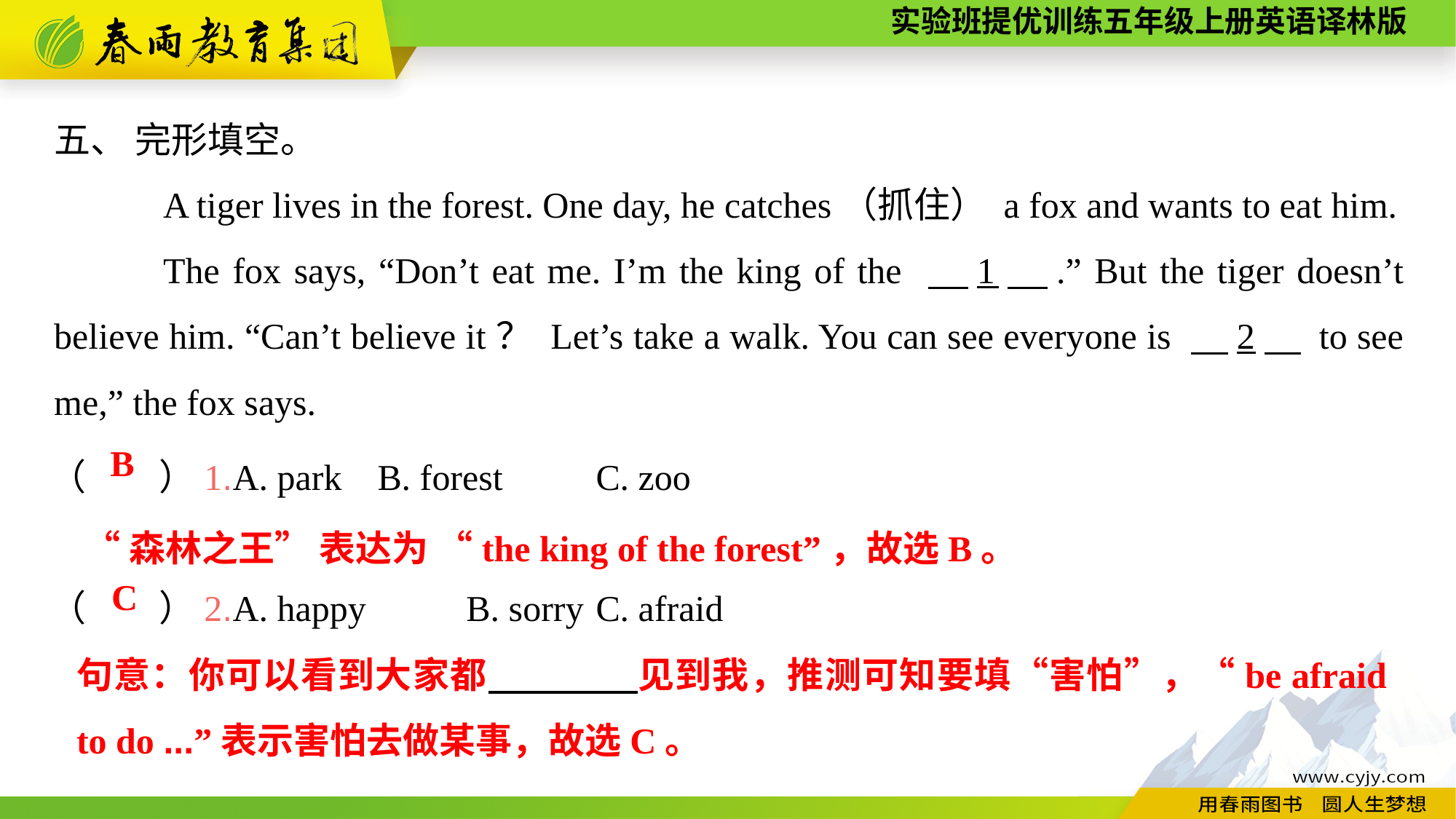

五、 完形填空。
	A tiger lives in the forest. One day, he catches（抓住） a fox and wants to eat him.
	The fox says, “Don’t eat me. I’m the king of the 　1　.” But the tiger doesn’t believe him. “Can’t believe it？ Let’s take a walk. You can see everyone is 　2　 to see me,” the fox says.
（　　）1.A. park	B. forest	C. zoo

（　　）2.A. happy           B. sorry	C. afraid
B
“森林之王” 表达为 “the king of the forest”，故选B。
C
句意：你可以看到大家都　　　　见到我，推测可知要填“害怕”，“be afraid to do ...”表示害怕去做某事，故选C。